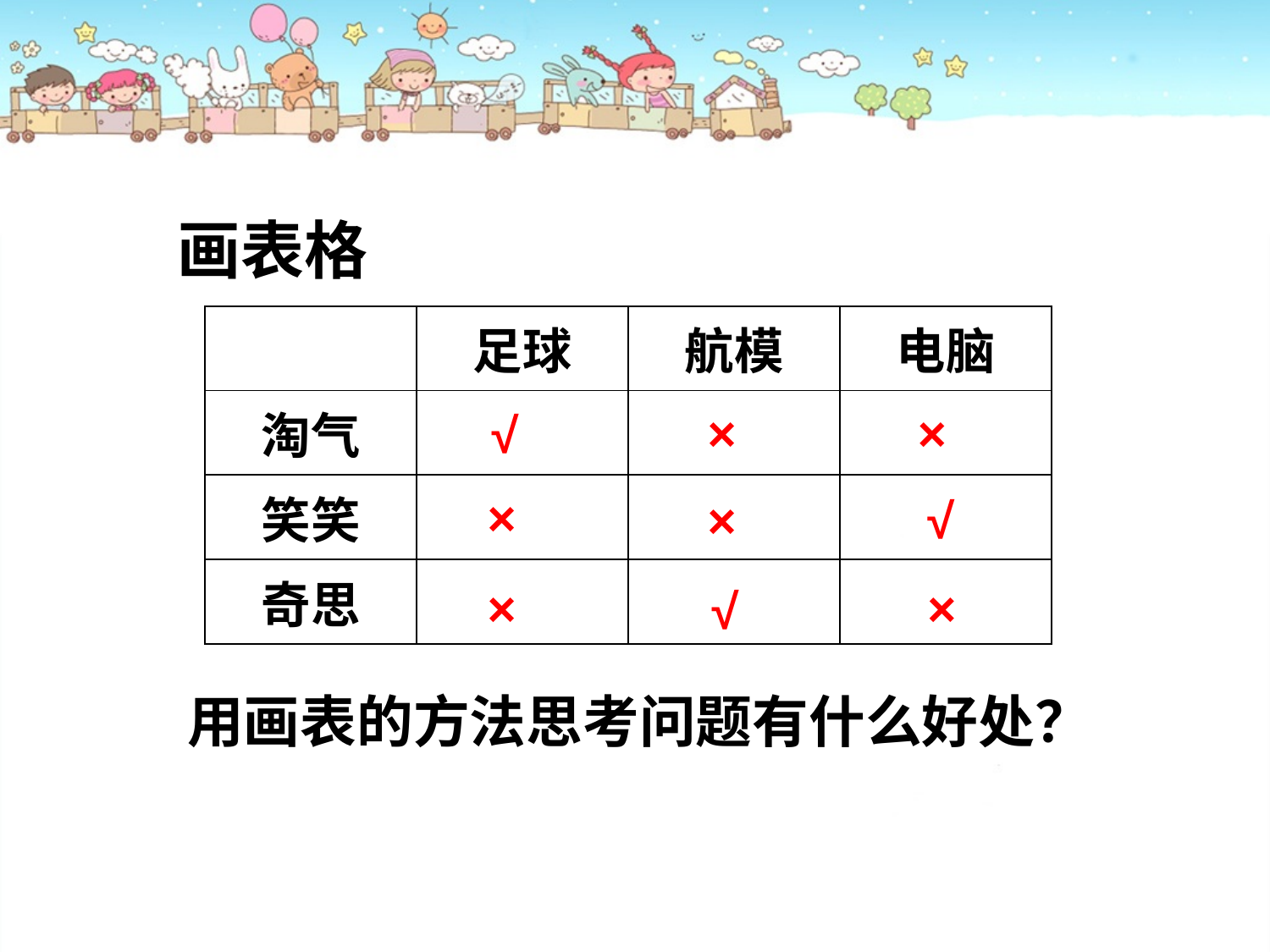

画表格
|  | 足球 | 航模 | 电脑 |
| --- | --- | --- | --- |
| 淘气 |  |  |  |
| 笑笑 |  |  |  |
| 奇思 |  |  |  |
×
×
√
×
×
√
×
×
√
用画表的方法思考问题有什么好处？